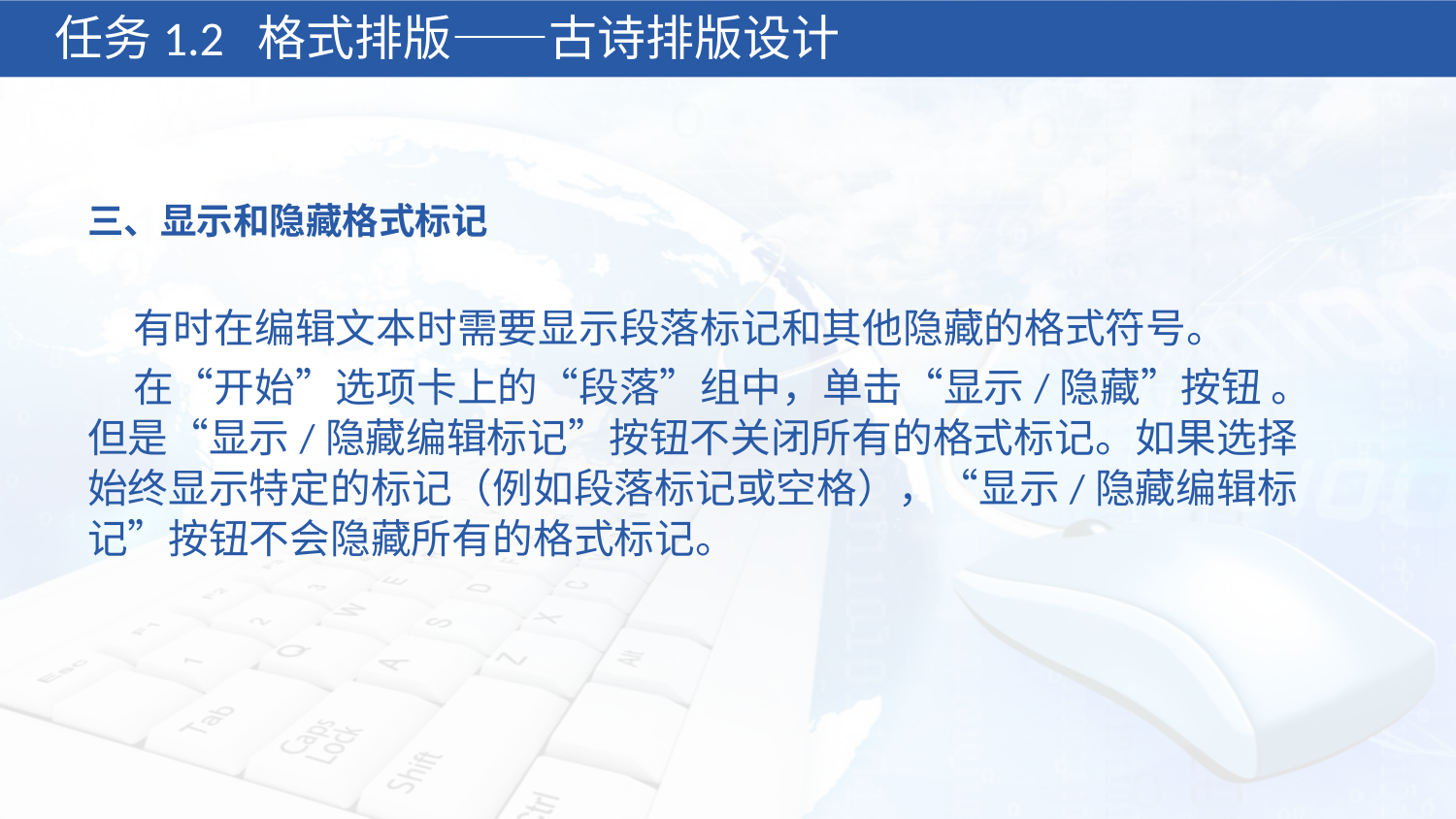

任务1.2  格式排版——古诗排版设计
三、显示和隐藏格式标记

    有时在编辑文本时需要显示段落标记和其他隐藏的格式符号。
    在“开始”选项卡上的“段落”组中，单击“显示/隐藏”按钮 。但是“显示/隐藏编辑标记”按钮不关闭所有的格式标记。如果选择始终显示特定的标记（例如段落标记或空格），“显示/隐藏编辑标记”按钮不会隐藏所有的格式标记。